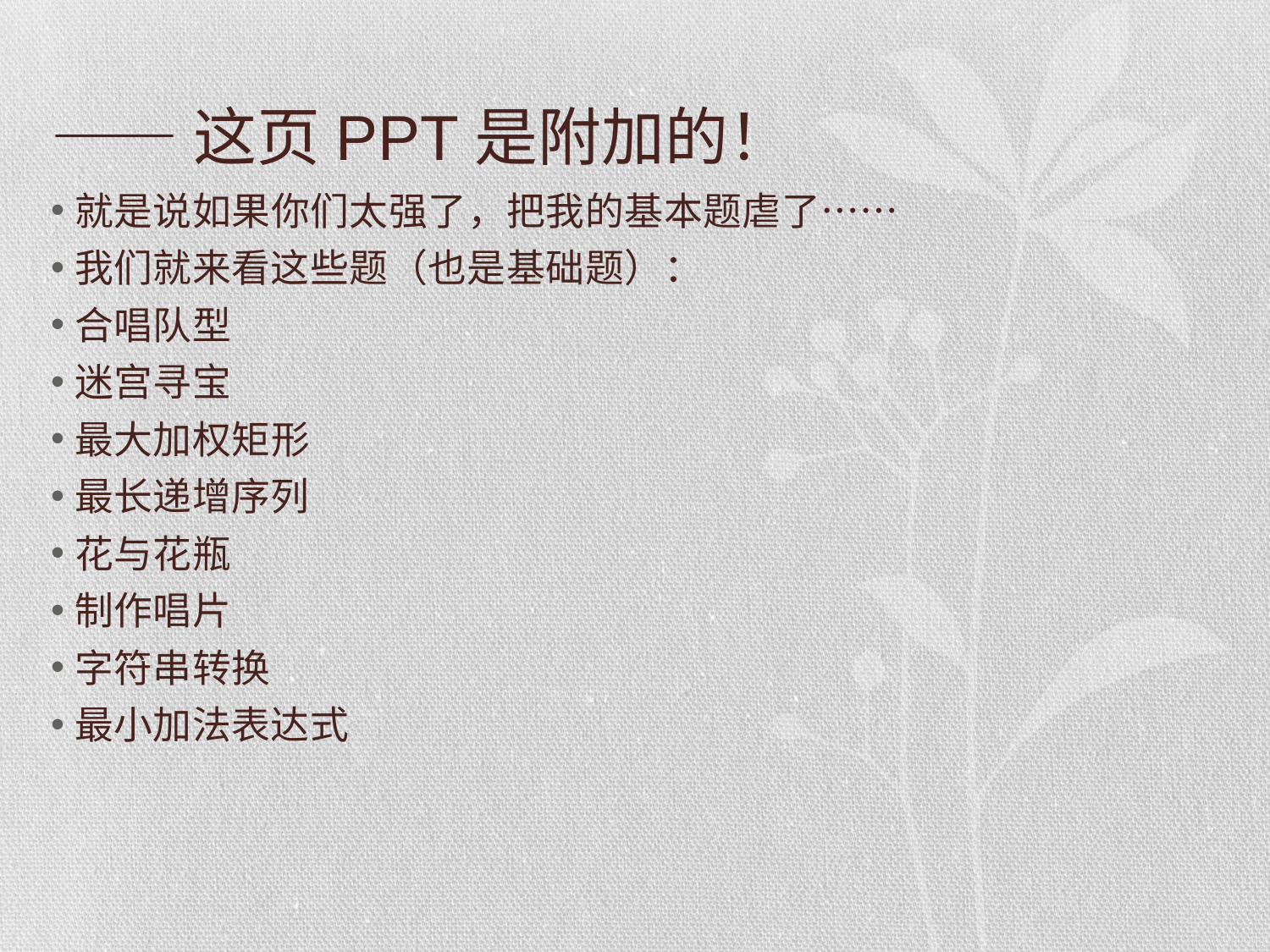

# ——这页PPT是附加的！
就是说如果你们太强了，把我的基本题虐了……
我们就来看这些题（也是基础题）：
合唱队型
迷宫寻宝
最大加权矩形
最长递增序列
花与花瓶
制作唱片
字符串转换
最小加法表达式